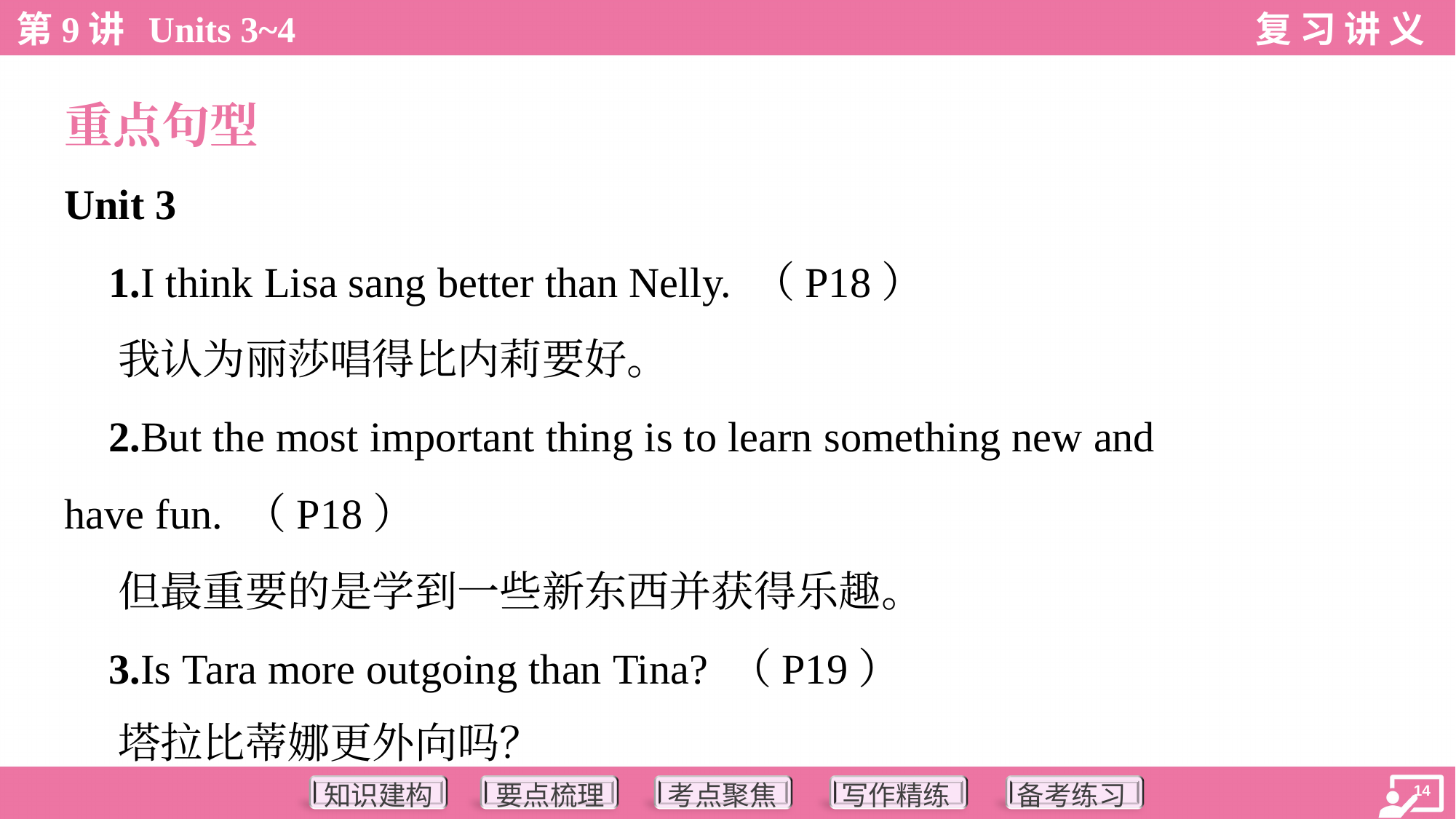

重点句型
Unit 3
    1.I think Lisa sang better than Nelly. （P18）
    我认为丽莎唱得比内莉要好。
    2.But the most important thing is to learn something new and
have fun. （P18）
    但最重要的是学到一些新东西并获得乐趣。
    3.Is Tara more outgoing than Tina? （P19）
    塔拉比蒂娜更外向吗？